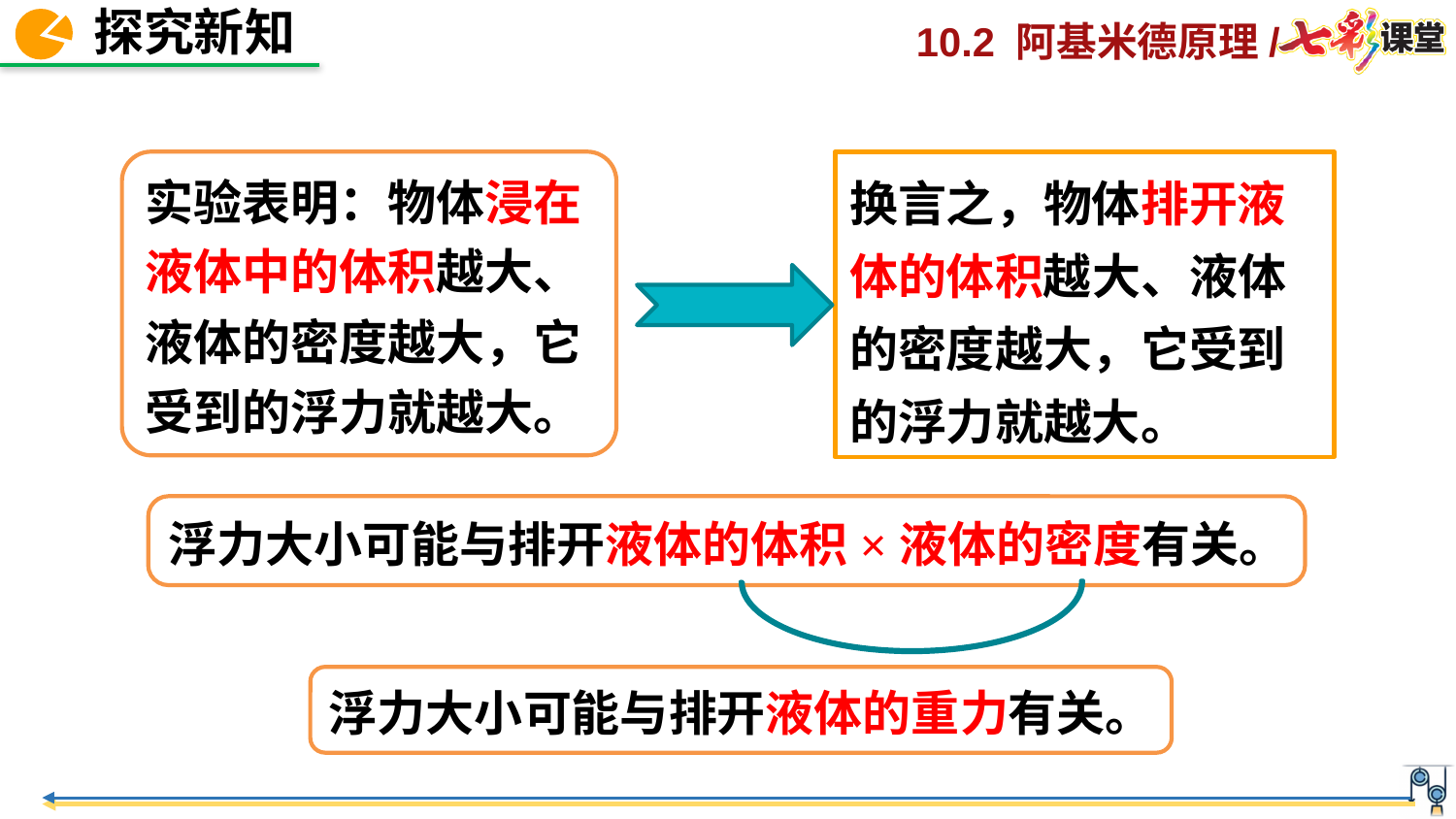

实验表明：物体浸在液体中的体积越大、液体的密度越大，它受到的浮力就越大。
换言之，物体排开液体的体积越大、液体的密度越大，它受到的浮力就越大。

浮力大小可能与排开液体的体积×液体的密度有关。

浮力大小可能与排开液体的重力有关。